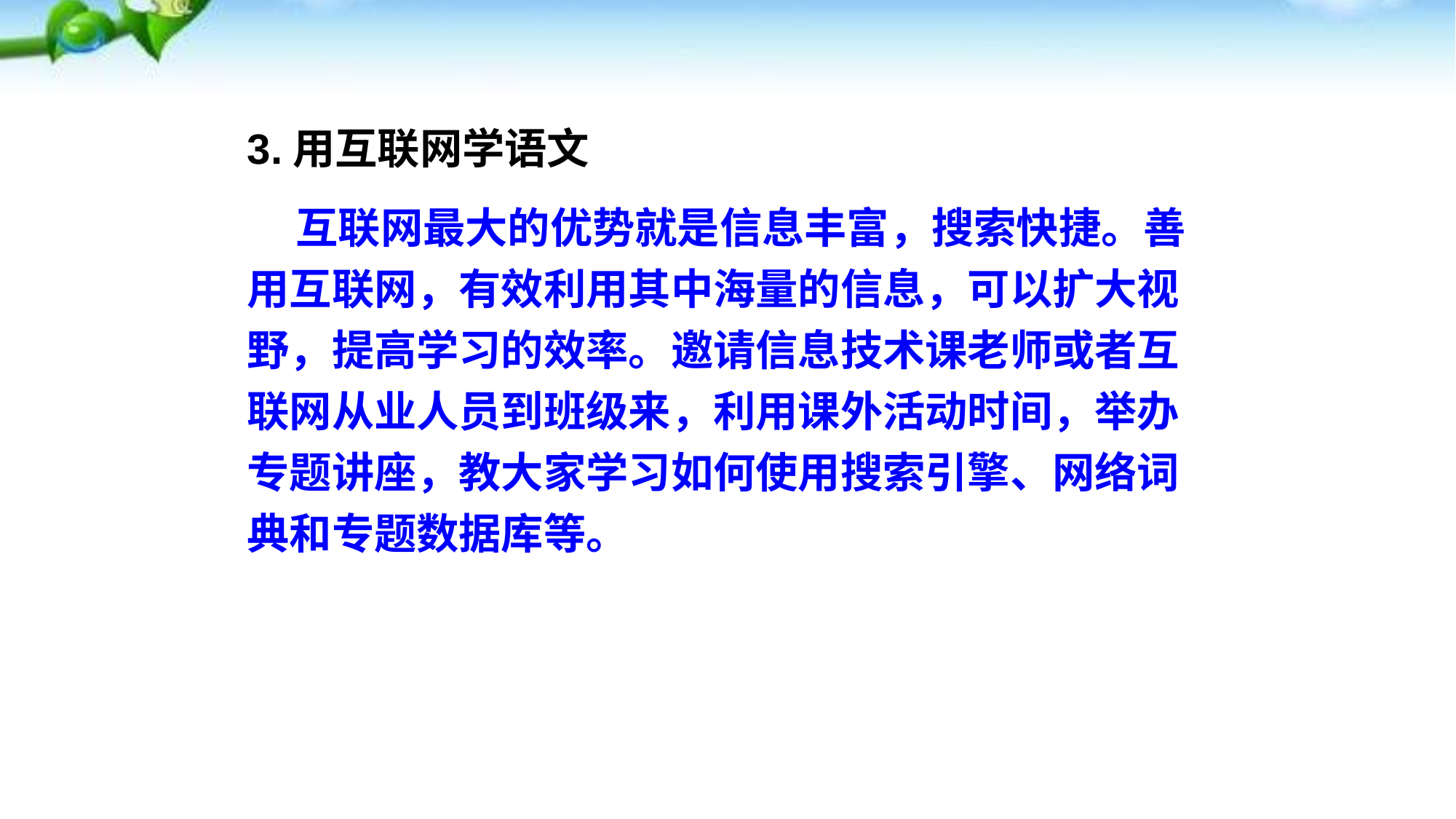

3.用互联网学语文
    互联网最大的优势就是信息丰富，搜索快捷。善用互联网，有效利用其中海量的信息，可以扩大视野，提高学习的效率。邀请信息技术课老师或者互联网从业人员到班级来，利用课外活动时间，举办专题讲座，教大家学习如何使用搜索引擎、网络词典和专题数据库等。